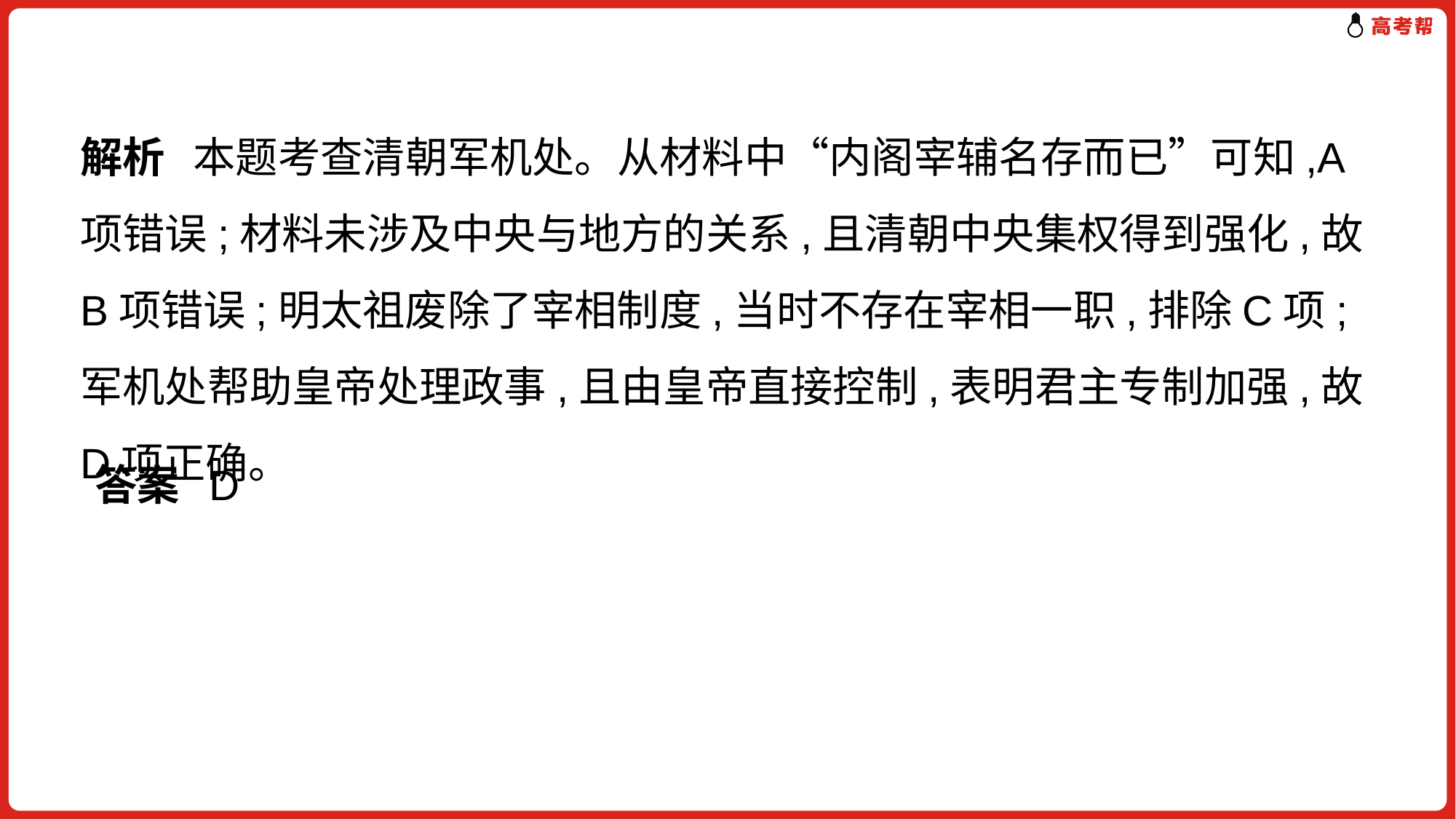

解析   本题考查清朝军机处。从材料中“内阁宰辅名存而已”可知,A项错误;材料未涉及中央与地方的关系,且清朝中央集权得到强化,故B项错误;明太祖废除了宰相制度,当时不存在宰相一职,排除C项;军机处帮助皇帝处理政事,且由皇帝直接控制,表明君主专制加强,故D项正确。
答案  D